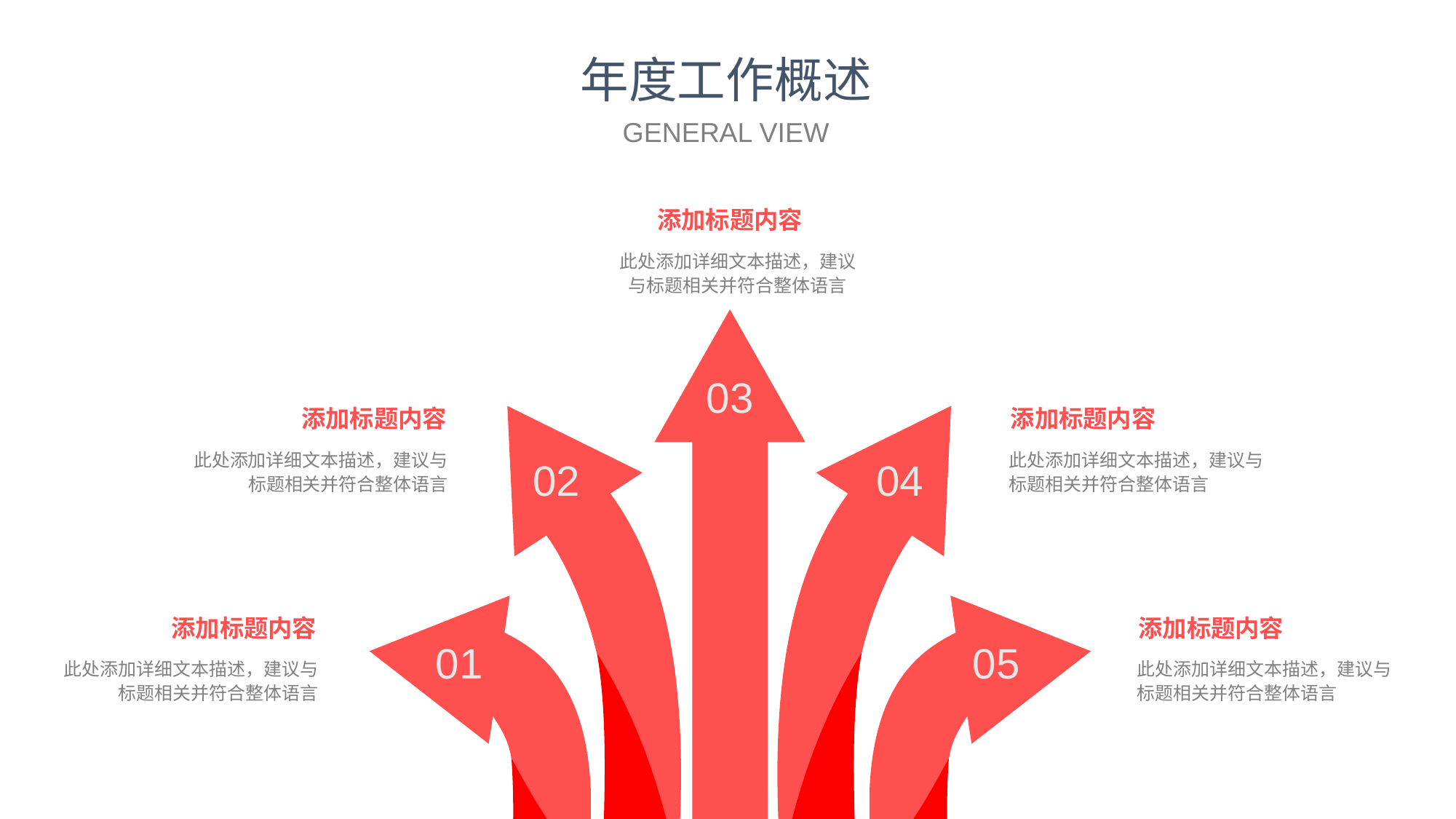

年度工作概述
GENERAL VIEW
添加标题内容
此处添加详细文本描述，建议与标题相关并符合整体语言
03

添加标题内容
添加标题内容
此处添加详细文本描述，建议与标题相关并符合整体语言
此处添加详细文本描述，建议与标题相关并符合整体语言
02
04

添加标题内容
添加标题内容
01
05
此处添加详细文本描述，建议与标题相关并符合整体语言
此处添加详细文本描述，建议与标题相关并符合整体语言